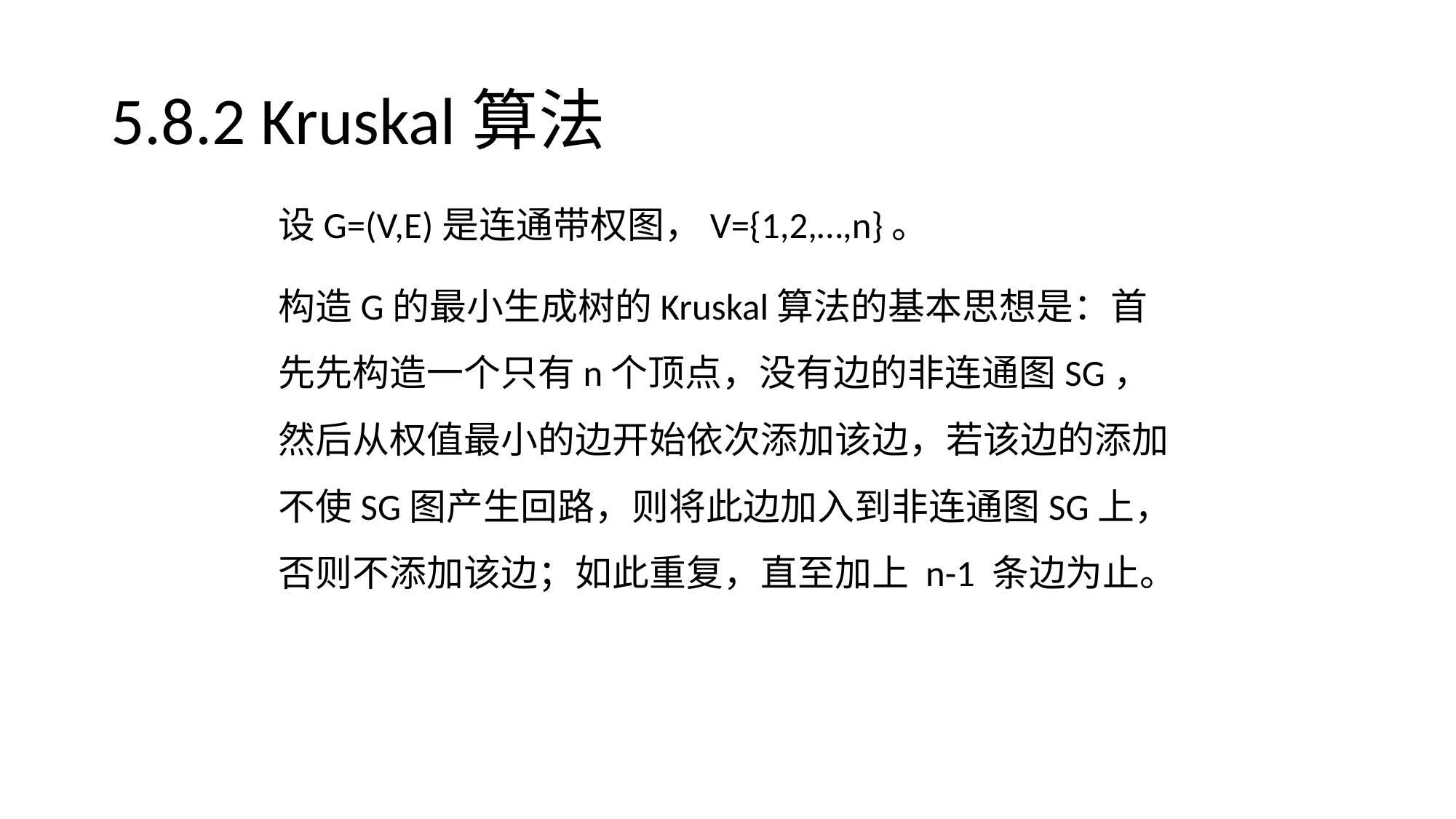

# 5.8.2 Kruskal算法
设G=(V,E)是连通带权图，V={1,2,…,n}。
构造G的最小生成树的Kruskal算法的基本思想是：首先先构造一个只有n个顶点，没有边的非连通图SG，然后从权值最小的边开始依次添加该边，若该边的添加不使SG图产生回路，则将此边加入到非连通图SG上，否则不添加该边；如此重复，直至加上 n-1 条边为止。